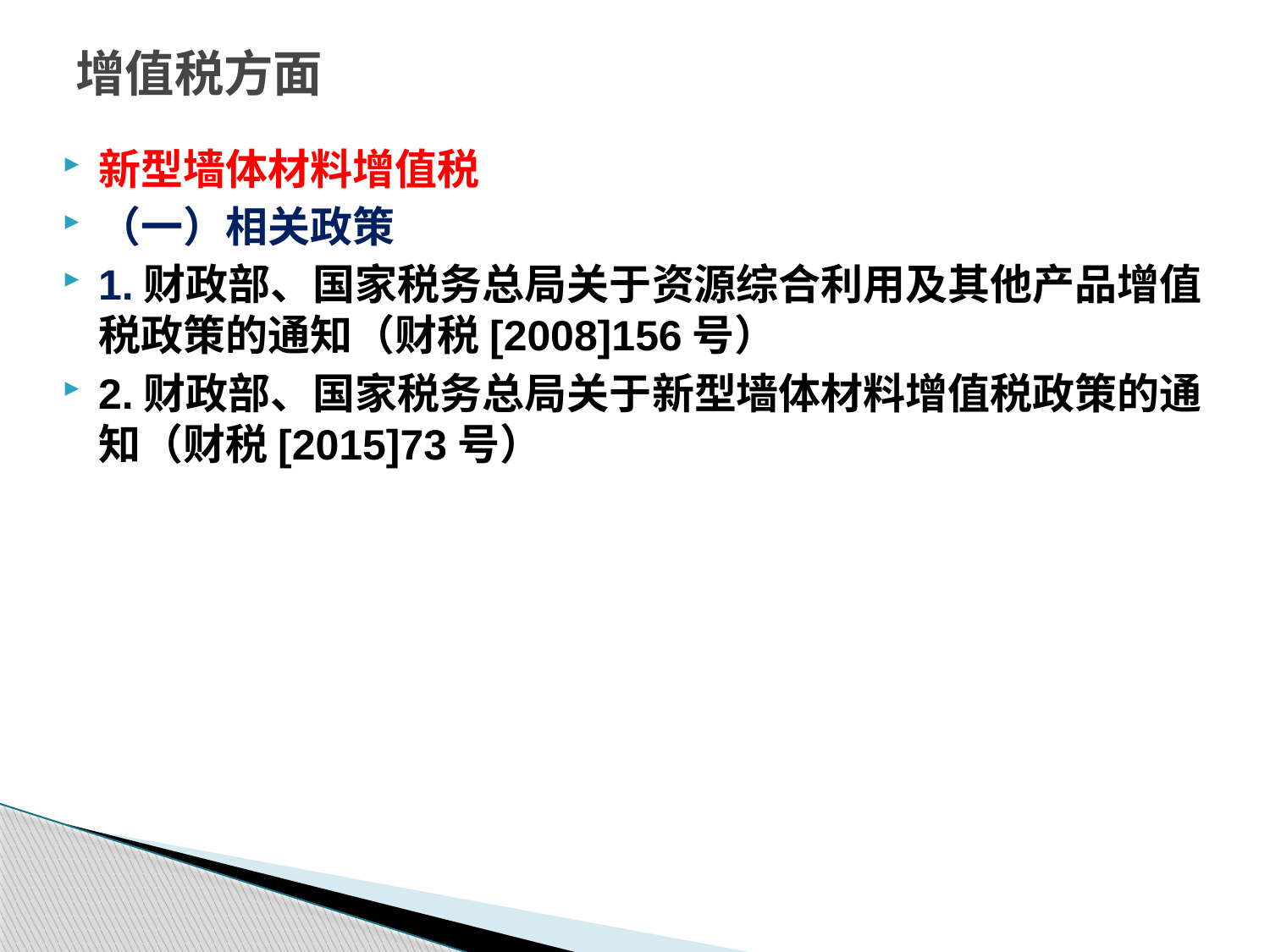

# 增值税方面
新型墙体材料增值税
（一）相关政策
1.财政部、国家税务总局关于资源综合利用及其他产品增值税政策的通知（财税[2008]156号）
2.财政部、国家税务总局关于新型墙体材料增值税政策的通知（财税[2015]73号）